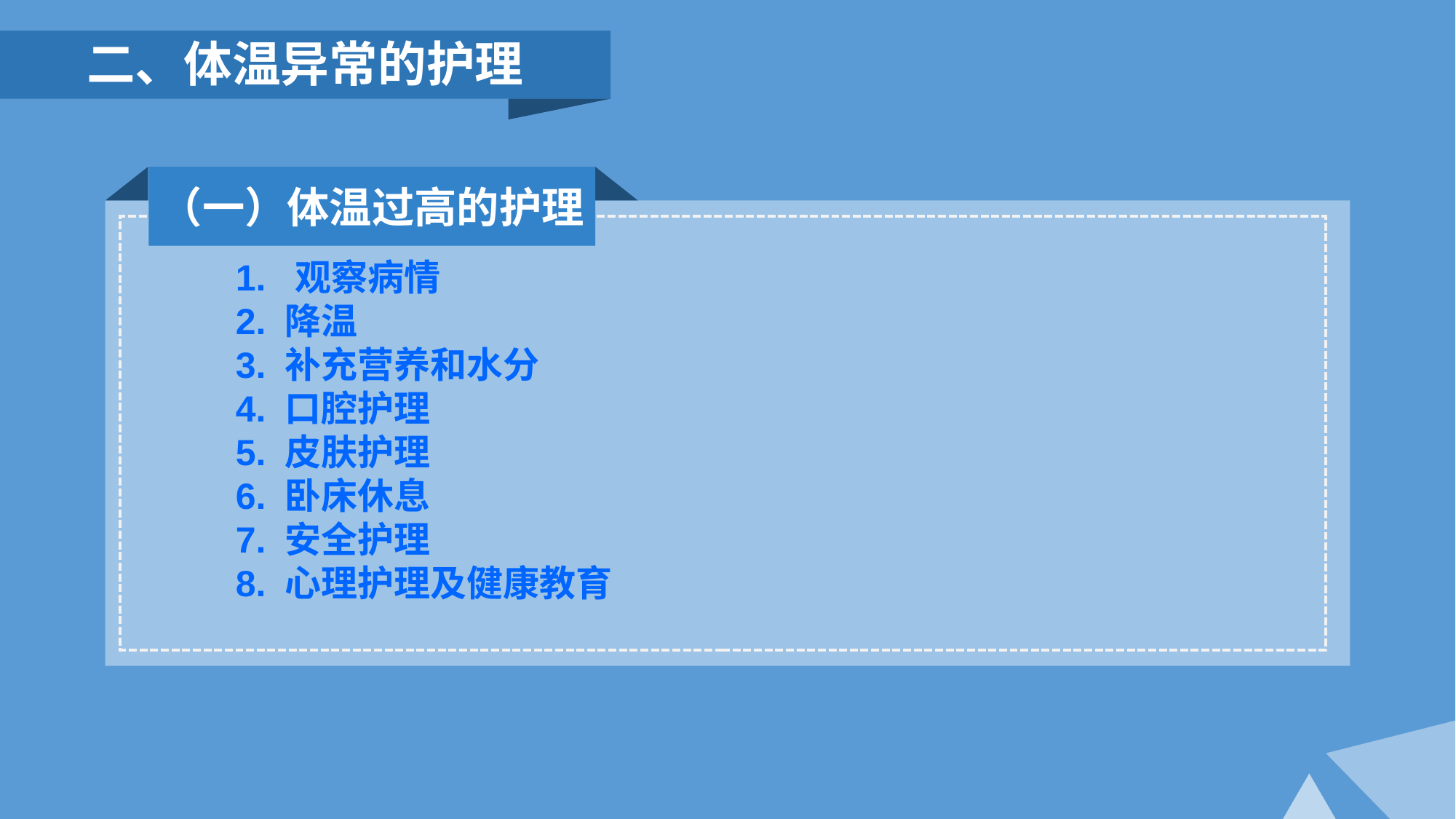

二、体温异常的护理

（一）体温过高的护理

1.  观察病情
2. 降温
3. 补充营养和水分
4. 口腔护理
5. 皮肤护理
6. 卧床休息
7. 安全护理
8. 心理护理及健康教育